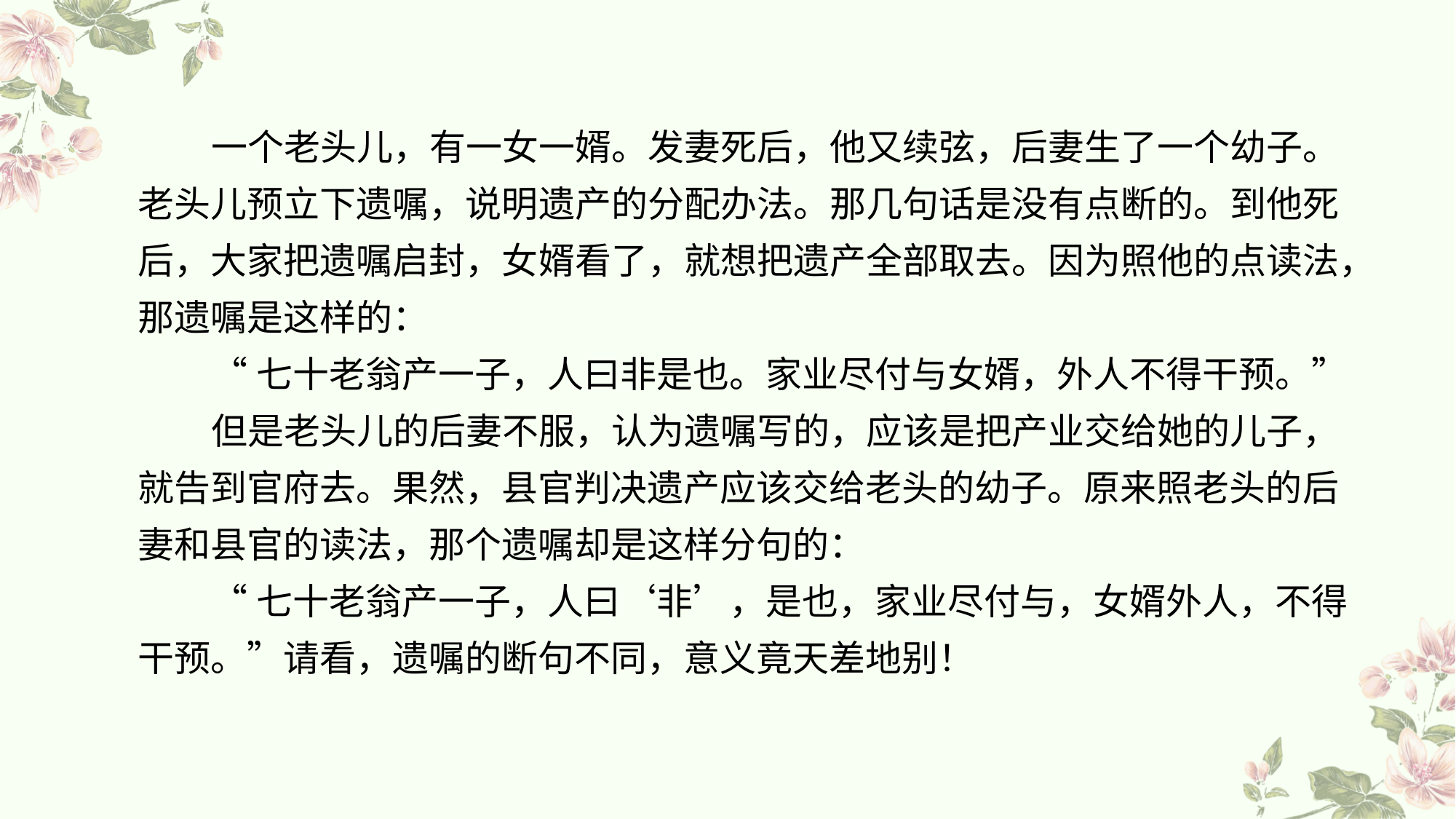

一个老头儿，有一女一婿。发妻死后，他又续弦，后妻生了一个幼子。老头儿预立下遗嘱，说明遗产的分配办法。那几句话是没有点断的。到他死后，大家把遗嘱启封，女婿看了，就想把遗产全部取去。因为照他的点读法，那遗嘱是这样的：
“七十老翁产一子，人曰非是也。家业尽付与女婿，外人不得干预。”
但是老头儿的后妻不服，认为遗嘱写的，应该是把产业交给她的儿子，就告到官府去。果然，县官判决遗产应该交给老头的幼子。原来照老头的后妻和县官的读法，那个遗嘱却是这样分句的：
“七十老翁产一子，人曰‘非’，是也，家业尽付与，女婿外人，不得干预。”请看，遗嘱的断句不同，意义竟天差地别！